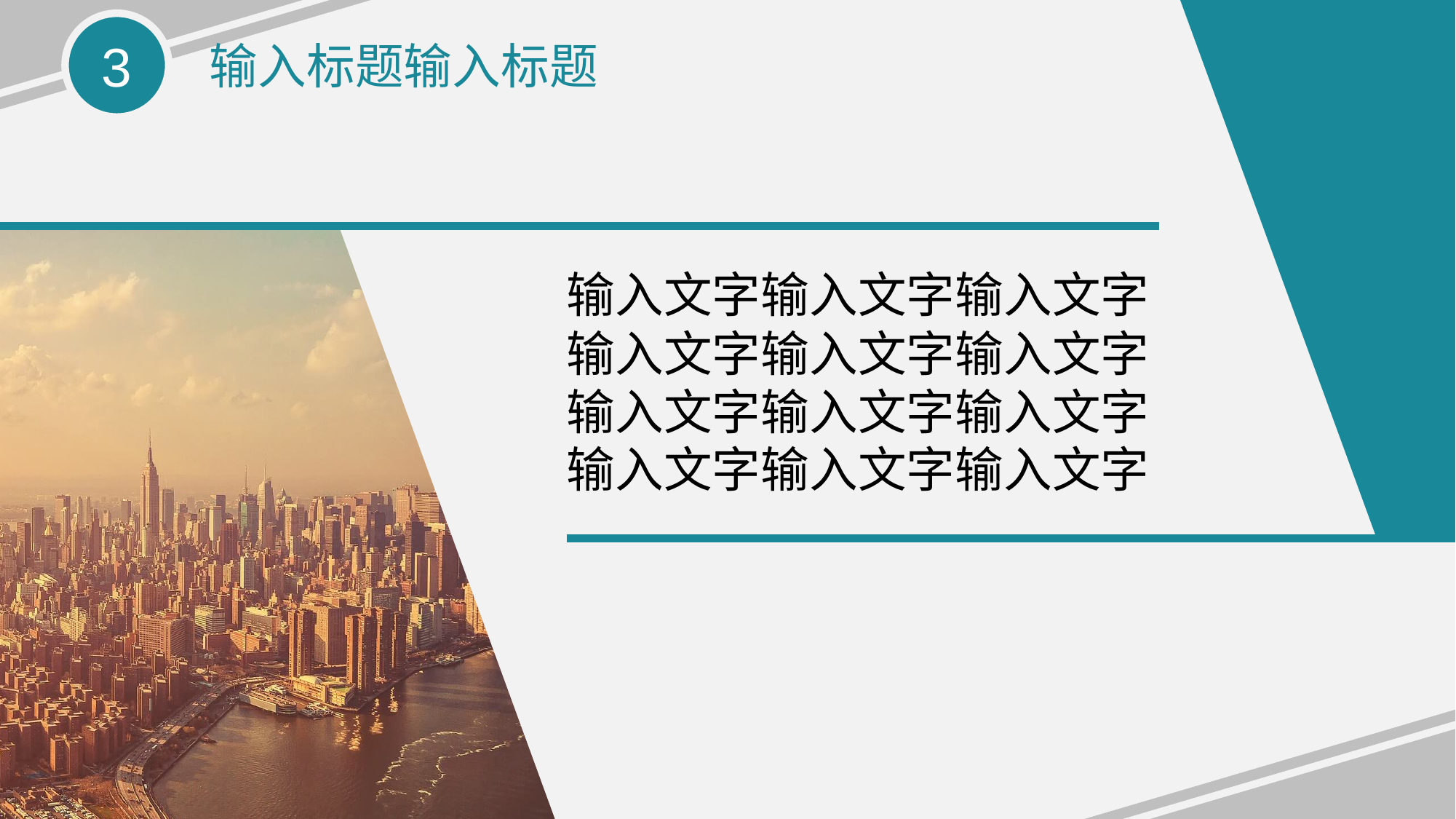

输入标题输入标题

输入文字输入文字输入文字输入文字输入文字输入文字输入文字输入文字输入文字输入文字输入文字输入文字